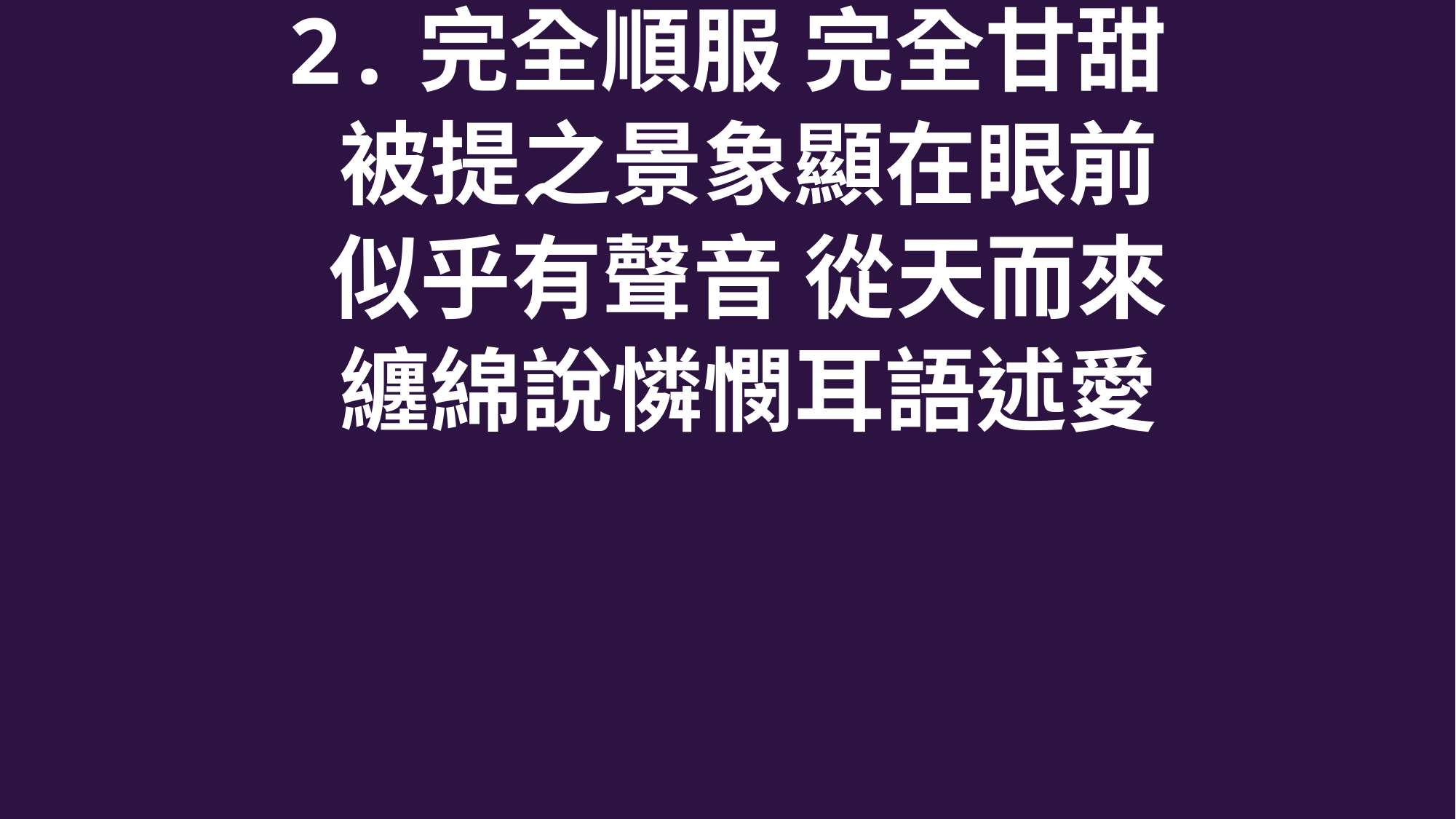

2.完全順服 完全甘甜
 被提之景象顯在眼前
 似乎有聲音 從天而來
 纏綿說憐憫耳語述愛